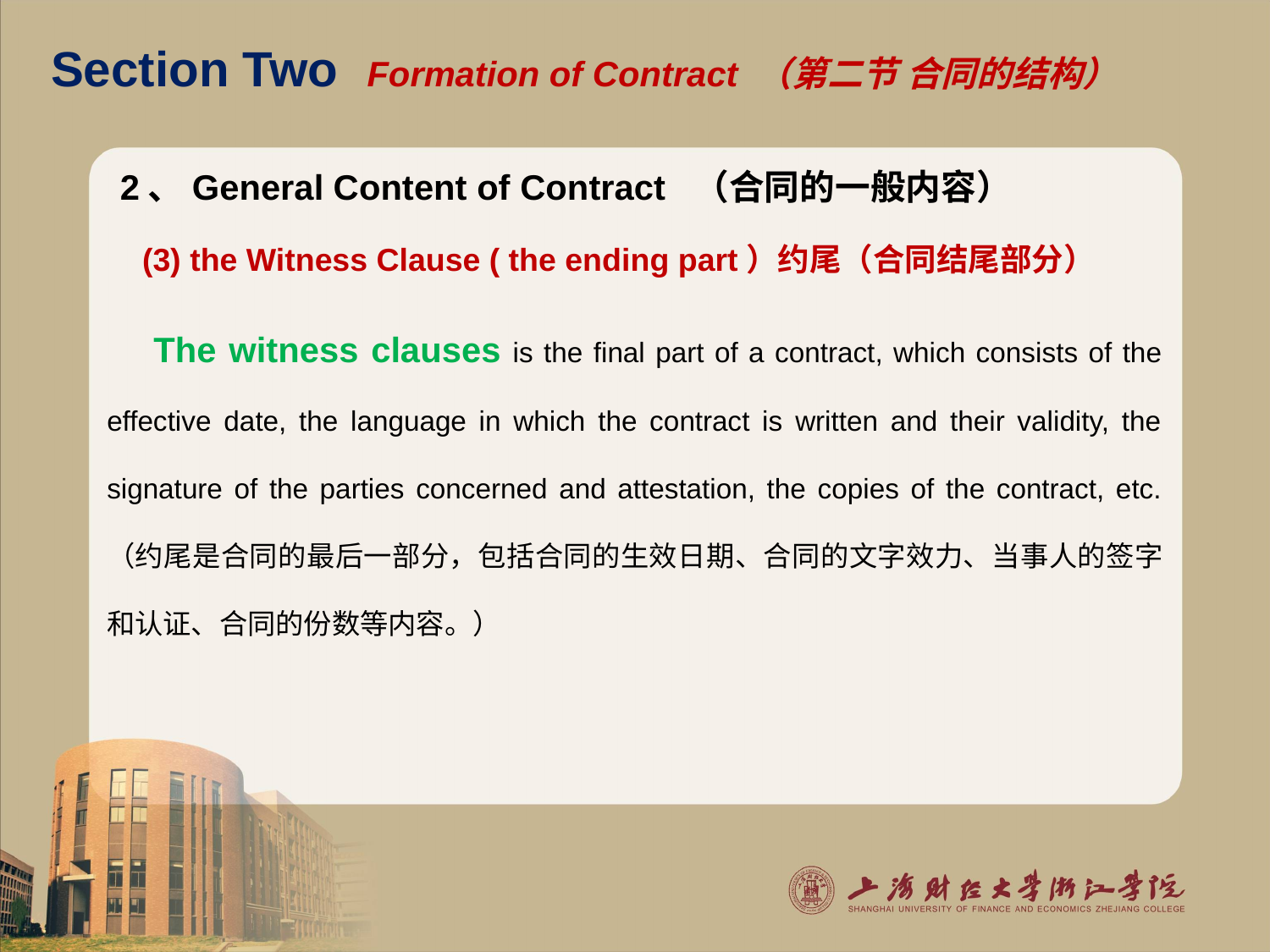

# Section Two   Formation of Contract （第二节 合同的结构）
2、General Content of Contract  （合同的一般内容）
    (3) the Witness Clause ( the ending part）约尾（合同结尾部分）
    The witness clauses is the final part of a contract, which consists of the effective date, the language in which the contract is written and their validity, the signature of the parties concerned and attestation, the copies of the contract, etc. （约尾是合同的最后一部分，包括合同的生效日期、合同的文字效力、当事人的签字和认证、合同的份数等内容。）